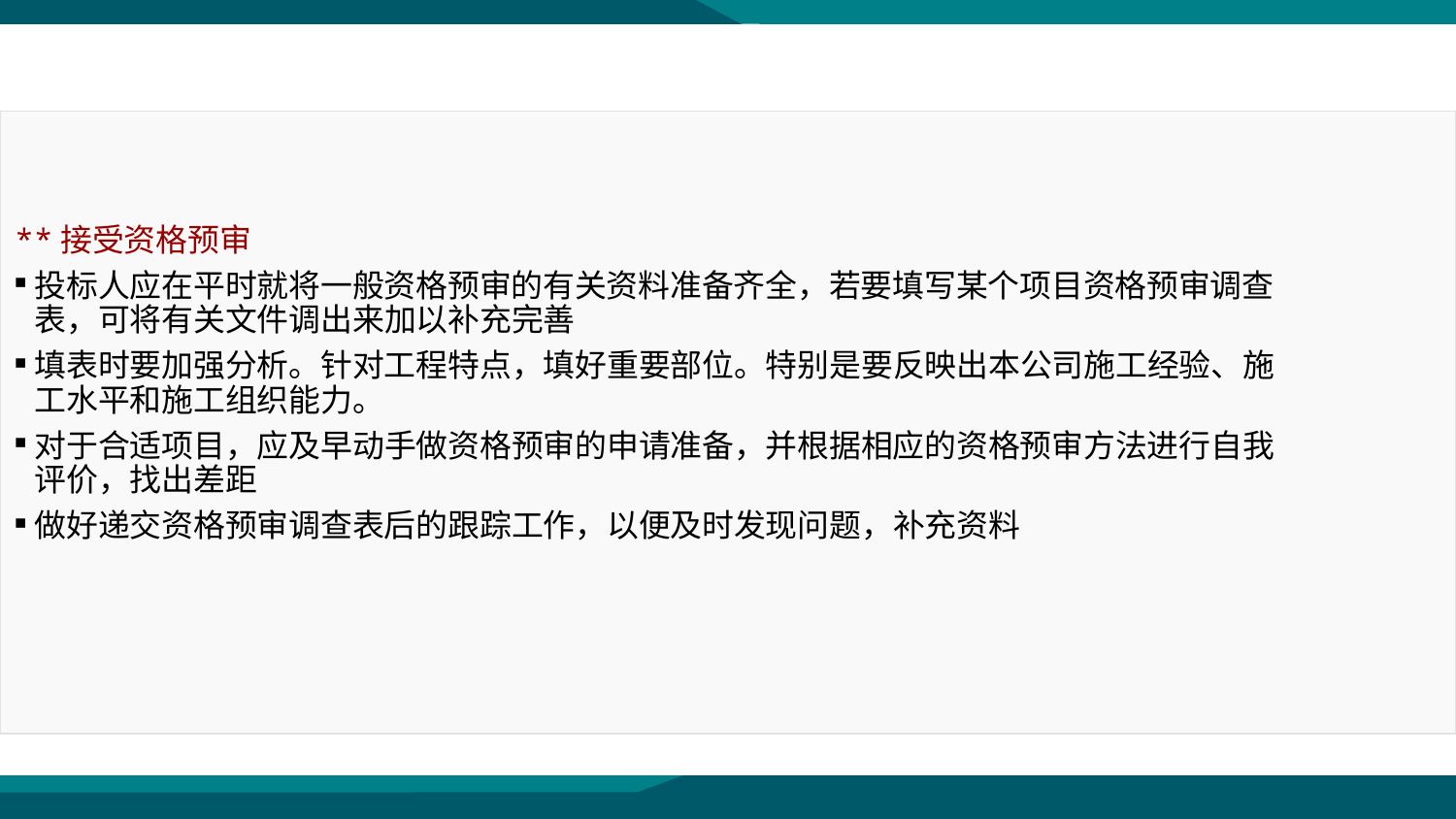

第三节 国内工程施工投标
**接受资格预审
投标人应在平时就将一般资格预审的有关资料准备齐全，若要填写某个项目资格预审调查表，可将有关文件调出来加以补充完善
填表时要加强分析。针对工程特点，填好重要部位。特别是要反映出本公司施工经验、施工水平和施工组织能力。
对于合适项目，应及早动手做资格预审的申请准备，并根据相应的资格预审方法进行自我评价，找出差距
做好递交资格预审调查表后的跟踪工作，以便及时发现问题，补充资料